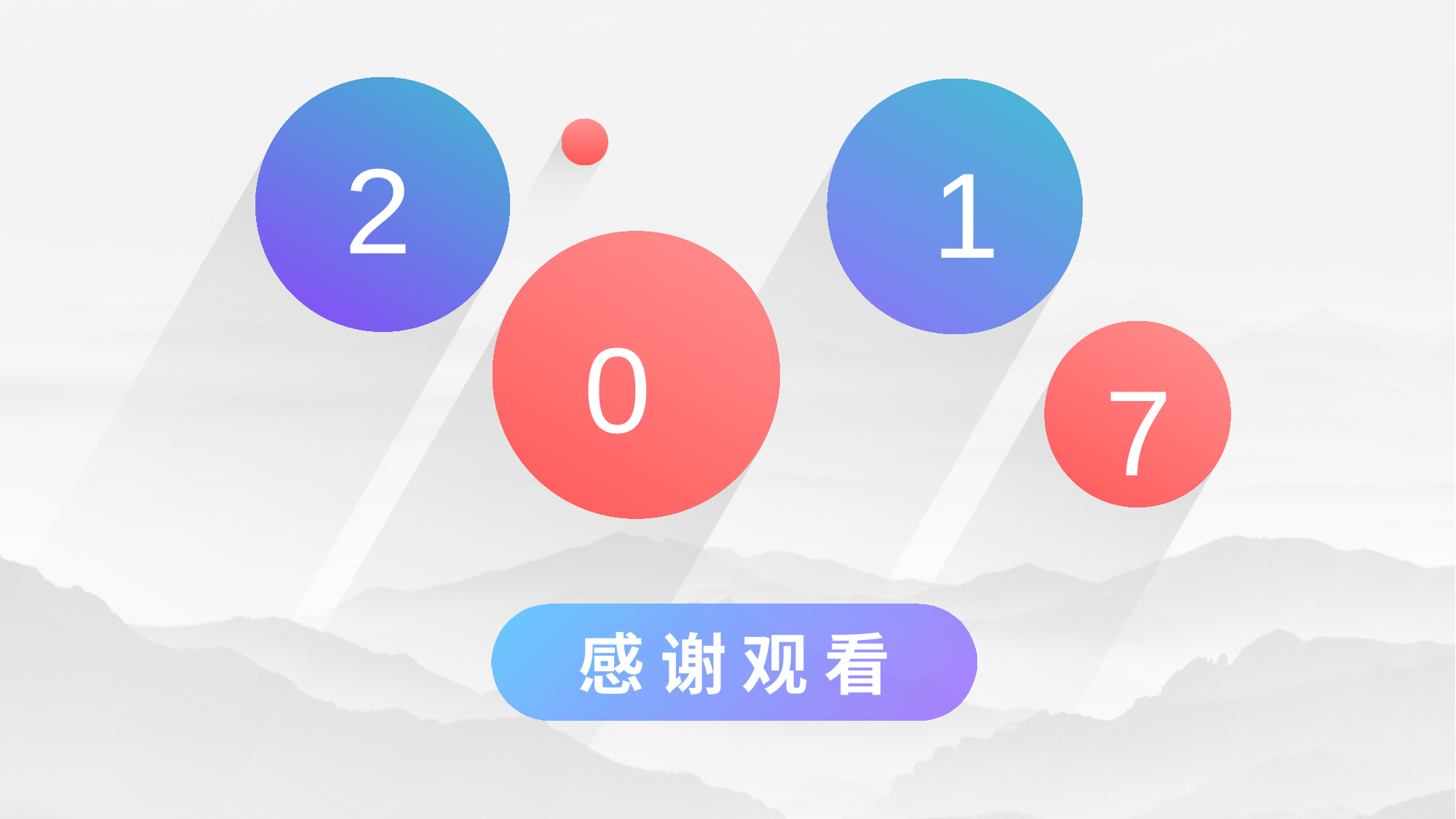

2
1

0

7

感 谢 观 看